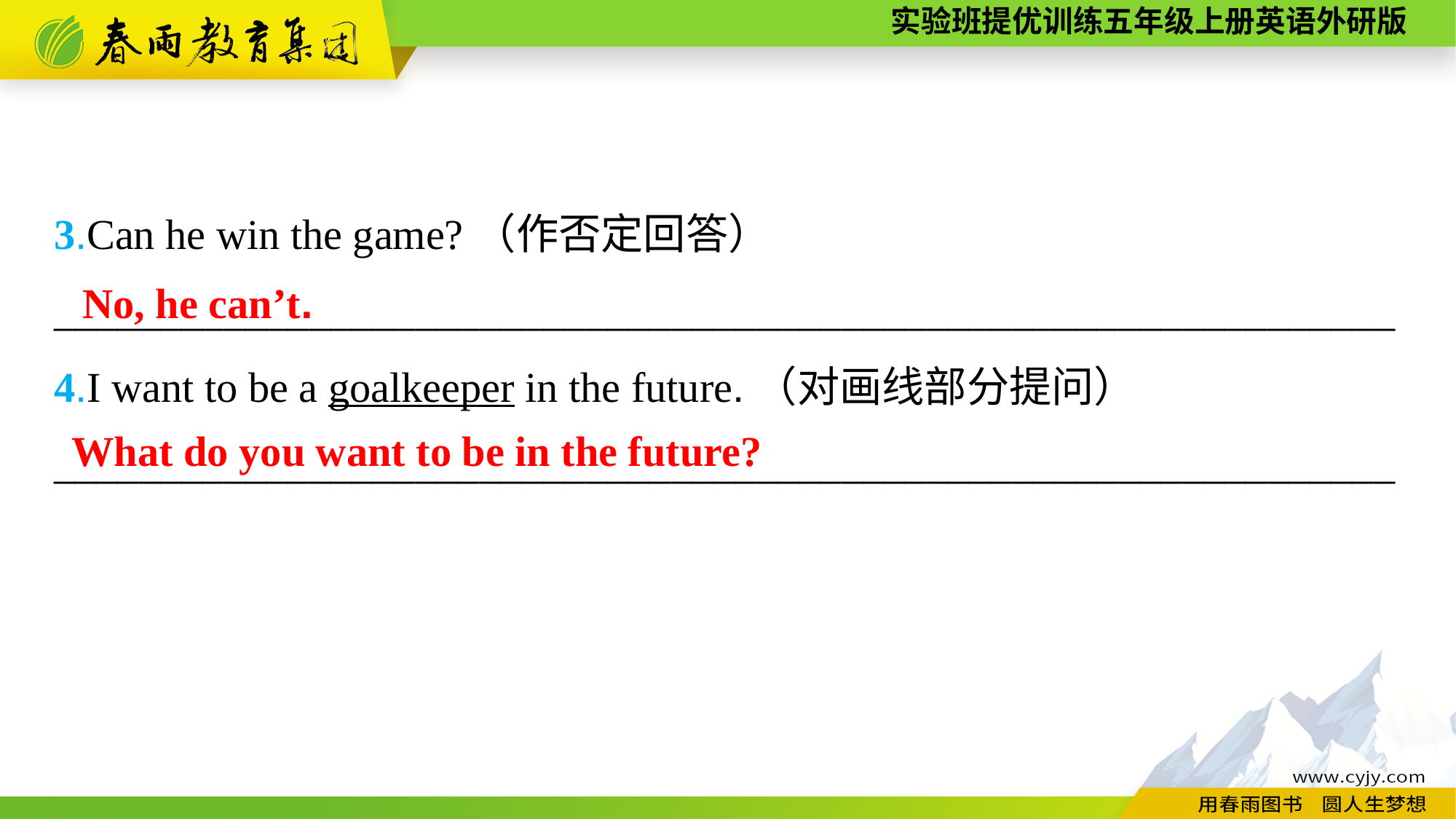

3.Can he win the game?（作否定回答）
_______________________________________________________________
4.I want to be a goalkeeper in the future.（对画线部分提问）
_______________________________________________________________
No, he can’t.
What do you want to be in the future?